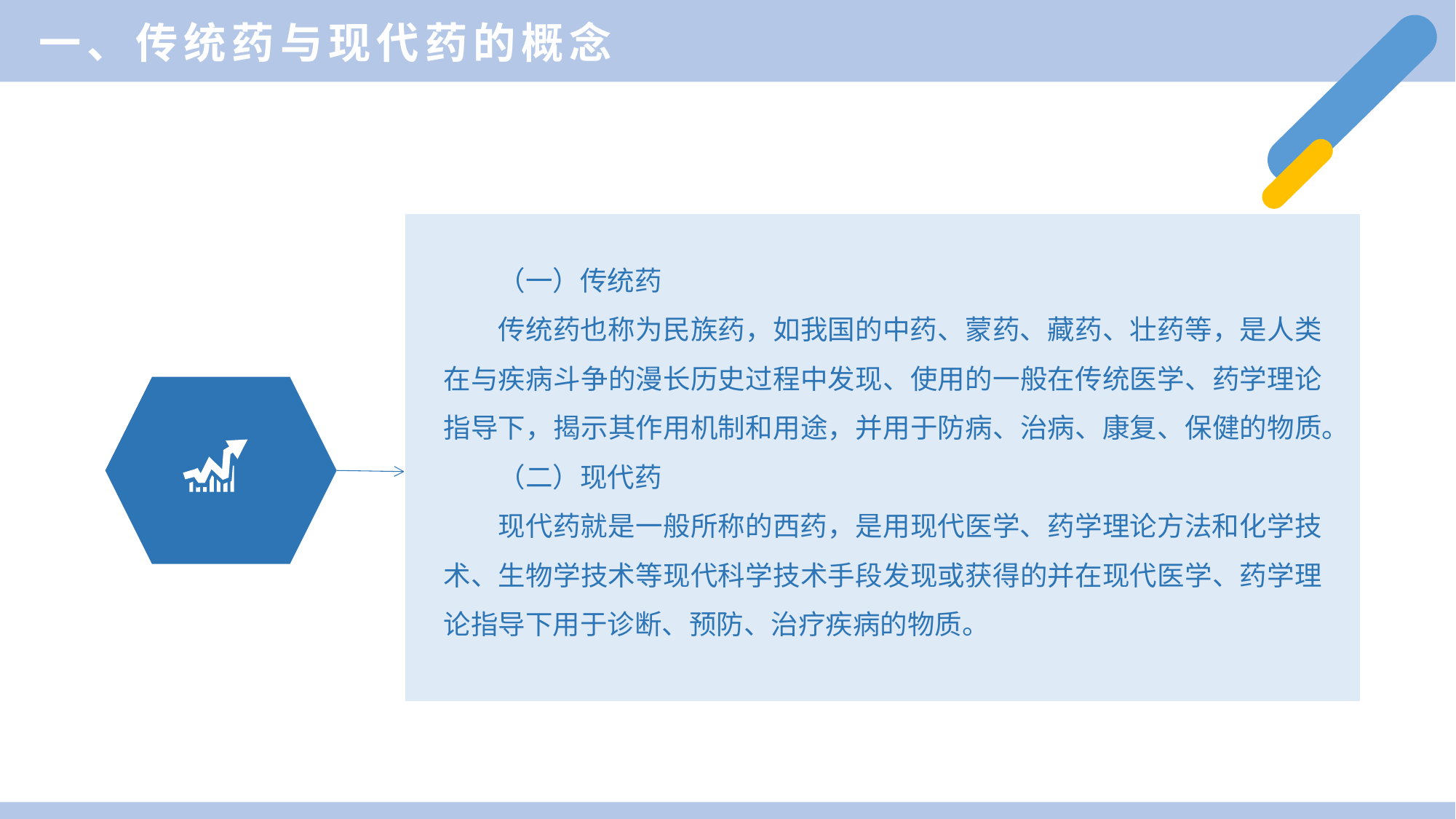

一、传统药与现代药的概念

（一）传统药
传统药也称为民族药，如我国的中药、蒙药、藏药、壮药等，是人类在与疾病斗争的漫长历史过程中发现、使用的一般在传统医学、药学理论指导下，揭示其作用机制和用途，并用于防病、治病、康复、保健的物质。
（二）现代药
现代药就是一般所称的西药，是用现代医学、药学理论方法和化学技术、生物学技术等现代科学技术手段发现或获得的并在现代医学、药学理论指导下用于诊断、预防、治疗疾病的物质。